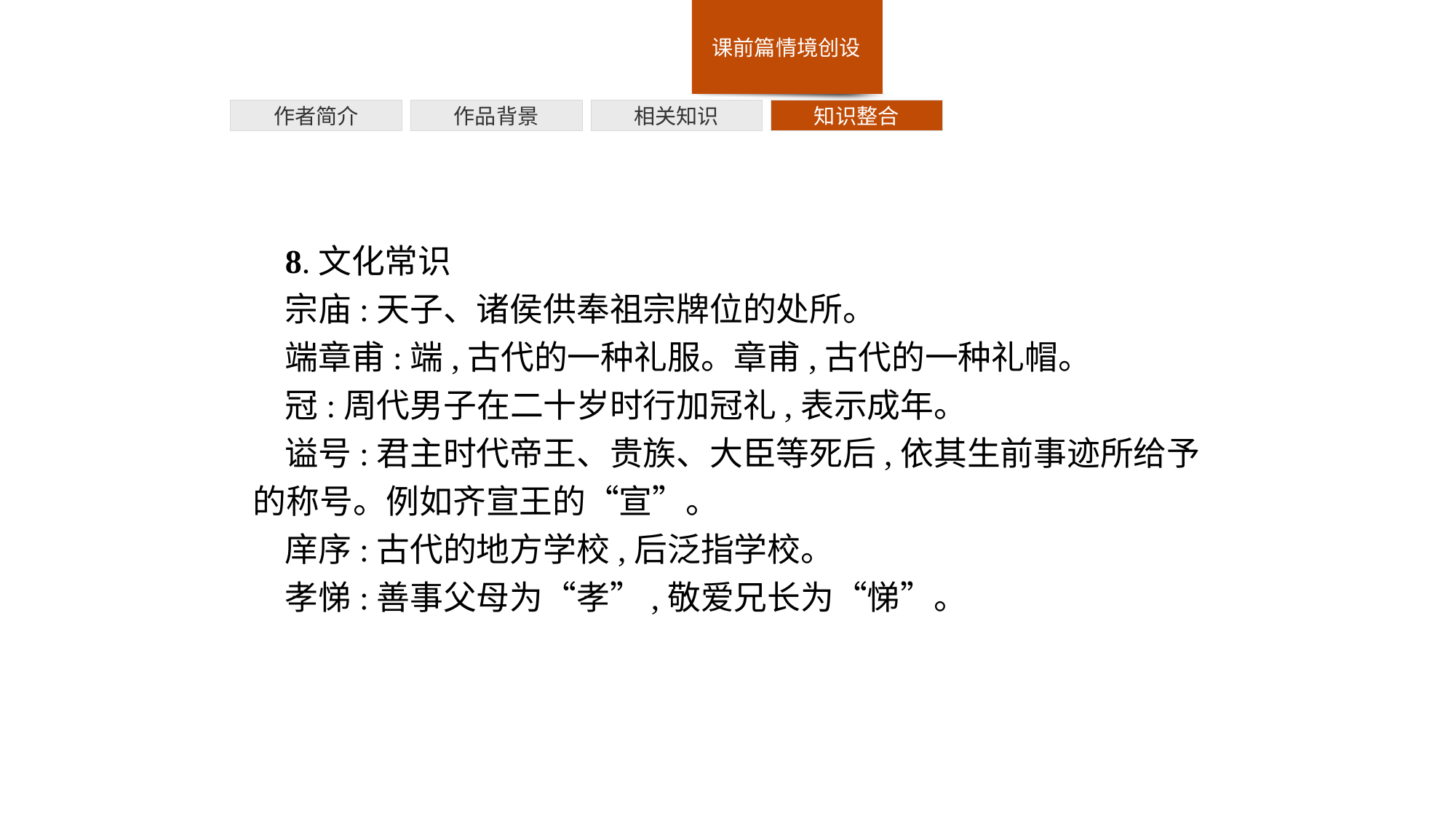

作者简介
作品背景
相关知识
知识整合
8.文化常识
宗庙:天子、诸侯供奉祖宗牌位的处所。
端章甫:端,古代的一种礼服。章甫,古代的一种礼帽。
冠:周代男子在二十岁时行加冠礼,表示成年。
谥号:君主时代帝王、贵族、大臣等死后,依其生前事迹所给予的称号。例如齐宣王的“宣”。
庠序:古代的地方学校,后泛指学校。
孝悌:善事父母为“孝”,敬爱兄长为“悌”。